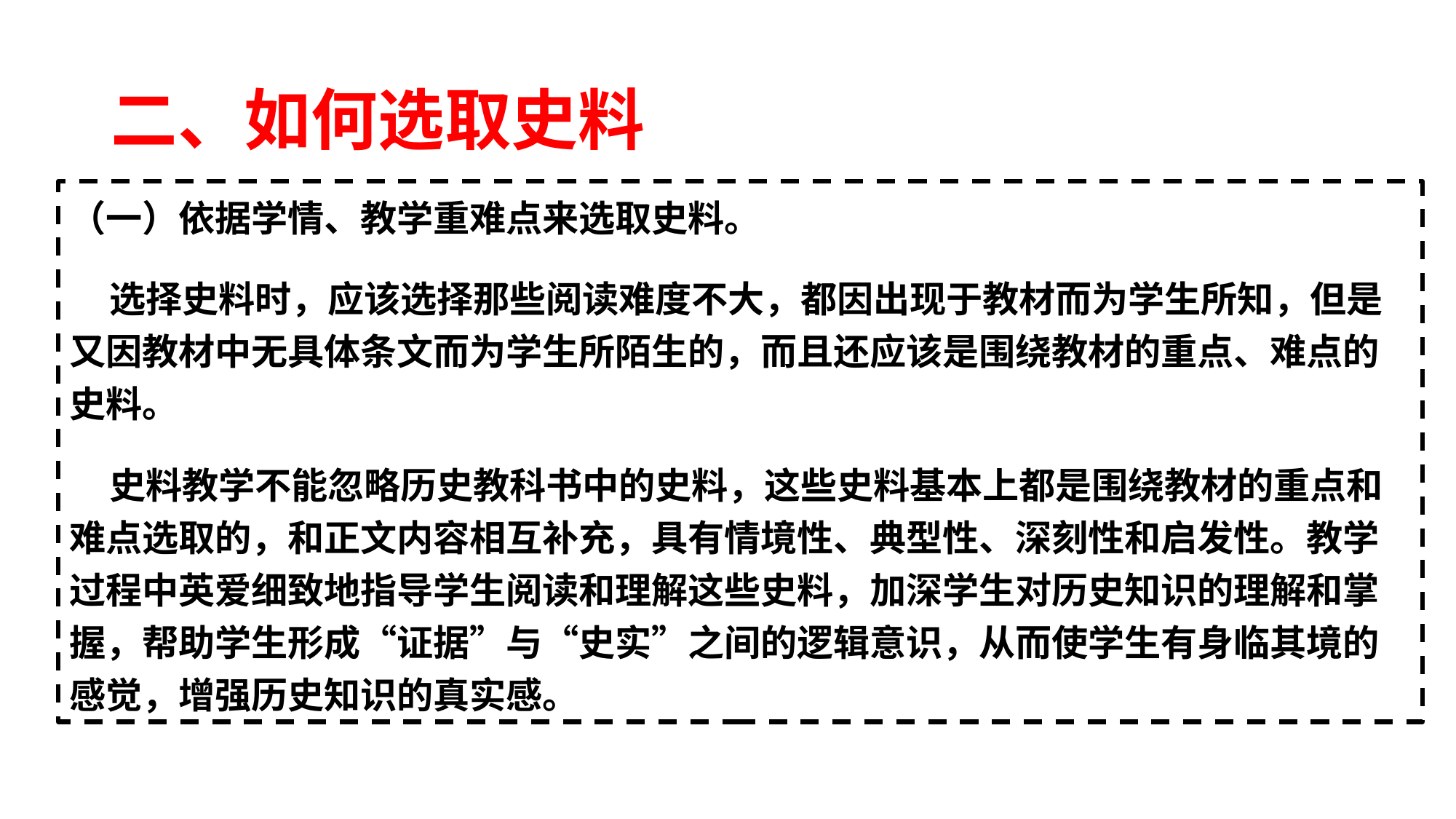

# 二、如何选取史料
（一）依据学情、教学重难点来选取史料。
    选择史料时，应该选择那些阅读难度不大，都因出现于教材而为学生所知，但是又因教材中无具体条文而为学生所陌生的，而且还应该是围绕教材的重点、难点的史料。
    史料教学不能忽略历史教科书中的史料，这些史料基本上都是围绕教材的重点和难点选取的，和正文内容相互补充，具有情境性、典型性、深刻性和启发性。教学过程中英爱细致地指导学生阅读和理解这些史料，加深学生对历史知识的理解和掌握，帮助学生形成“证据”与“史实”之间的逻辑意识，从而使学生有身临其境的感觉，增强历史知识的真实感。